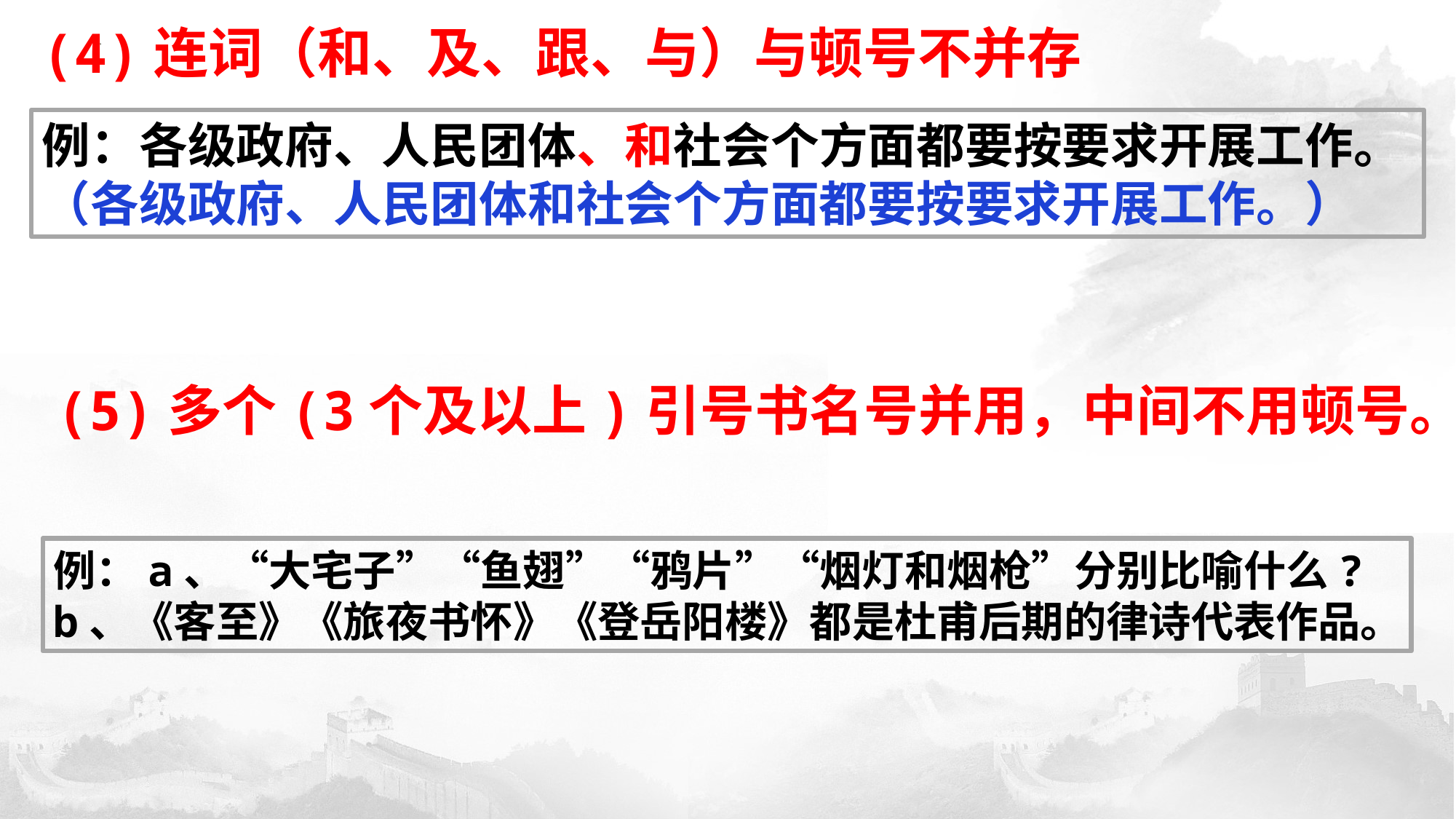

(4)连词（和、及、跟、与）与顿号不并存
例：各级政府、人民团体、和社会个方面都要按要求开展工作。
（各级政府、人民团体和社会个方面都要按要求开展工作。）
(5)多个(3个及以上)引号书名号并用，中间不用顿号。
例：a、“大宅子”“鱼翅”“鸦片”“烟灯和烟枪”分别比喻什么?
b、《客至》《旅夜书怀》《登岳阳楼》都是杜甫后期的律诗代表作品。